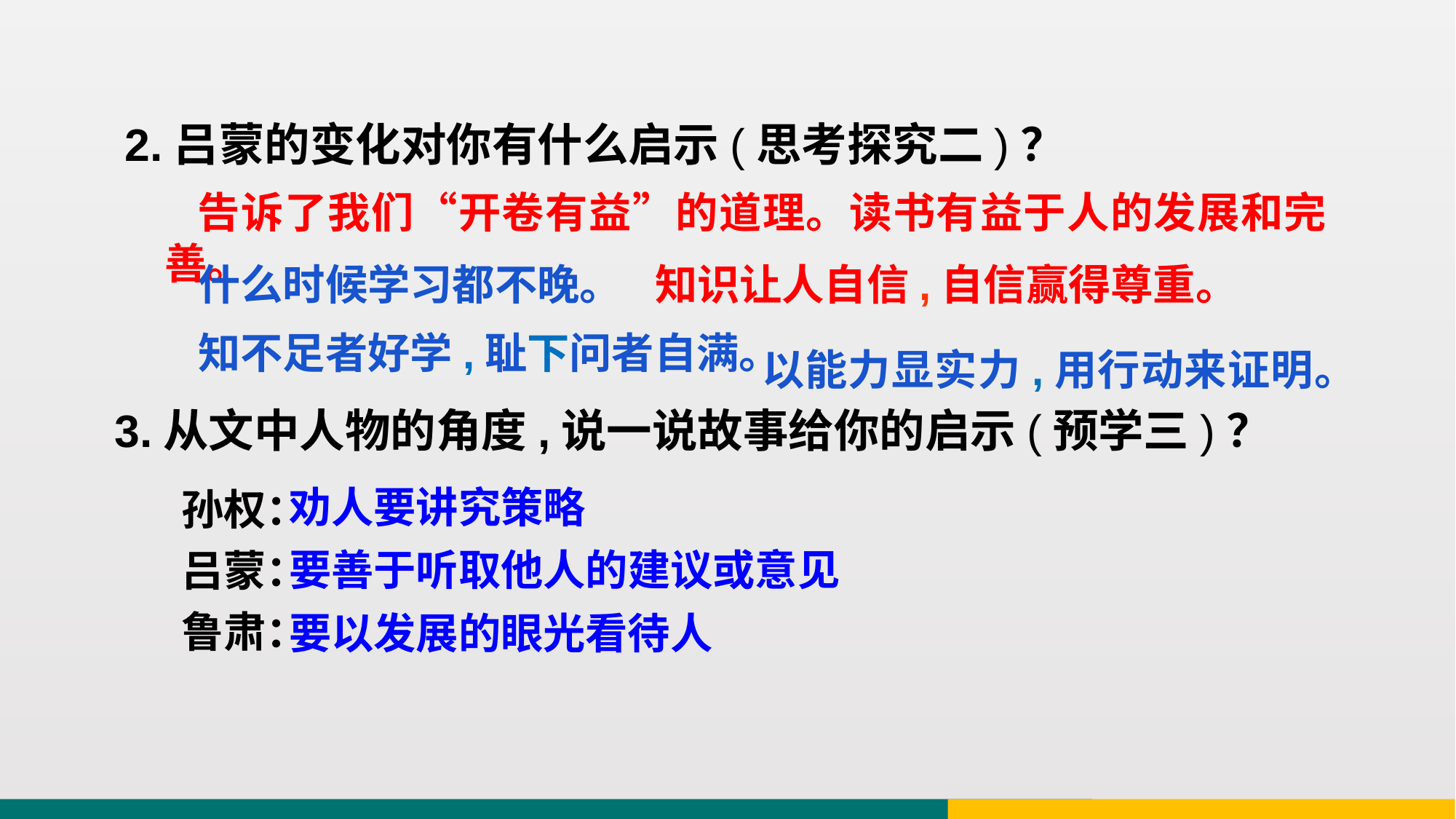

2.吕蒙的变化对你有什么启示(思考探究二)？
  告诉了我们“开卷有益”的道理。读书有益于人的发展和完善。
什么时候学习都不晚。
知识让人自信,自信赢得尊重。
知不足者好学,耻下问者自满。
以能力显实力,用行动来证明。
3.从文中人物的角度,说一说故事给你的启示(预学三)？
孙权：
吕蒙：
鲁肃：
劝人要讲究策略
要善于听取他人的建议或意见
要以发展的眼光看待人